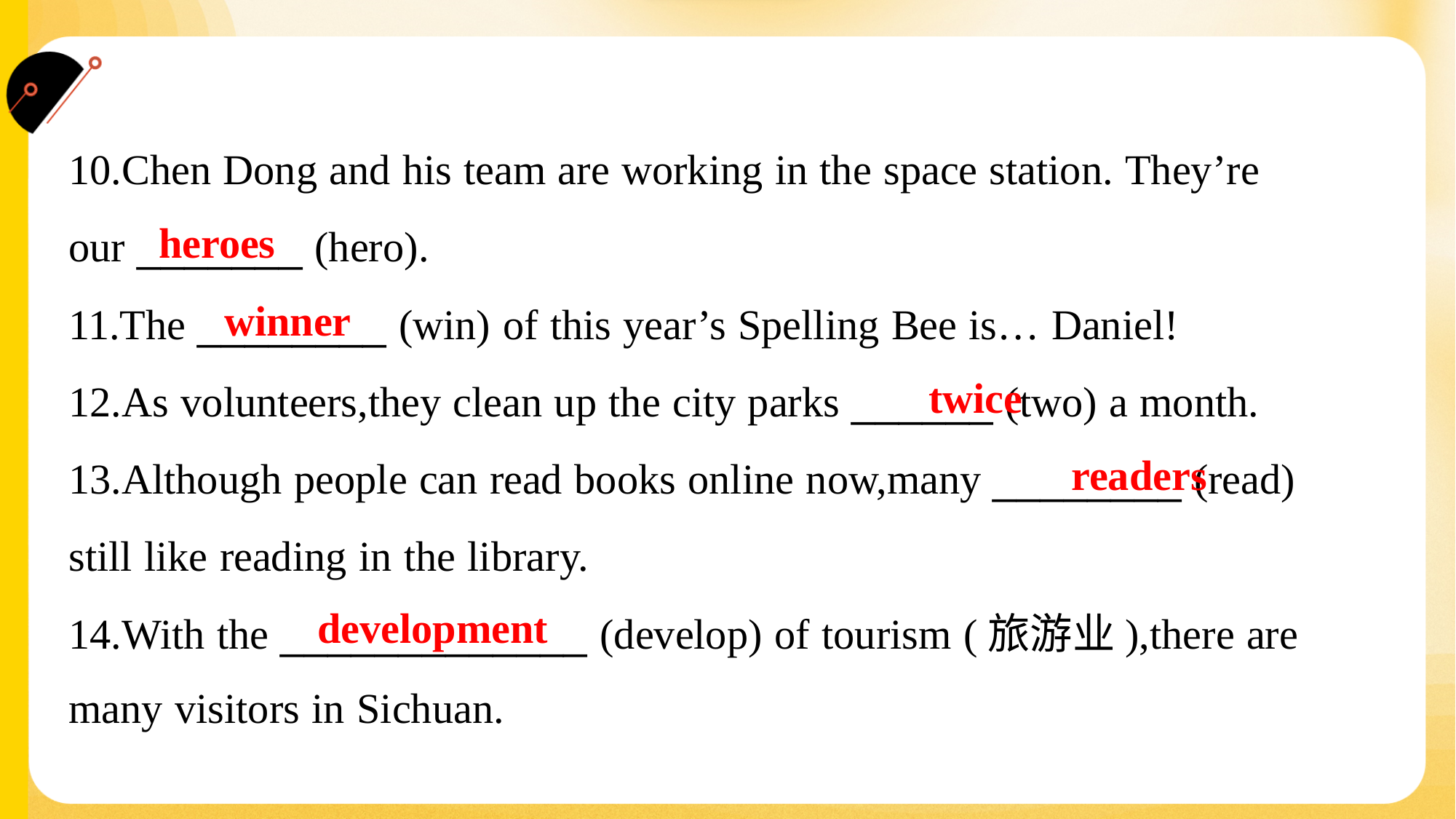

10.Chen Dong and his team are working in the space station. They’re
our _______ (hero).
11.The ________ (win) of this year’s Spelling Bee is… Daniel!
12.As volunteers,they clean up the city parks ______ (two) a month.
13.Although people can read books online now,many ________ (read)
still like reading in the library.
14.With the _____________ (develop) of tourism (旅游业),there are
many visitors in Sichuan.
heroes
winner
twice
readers
development